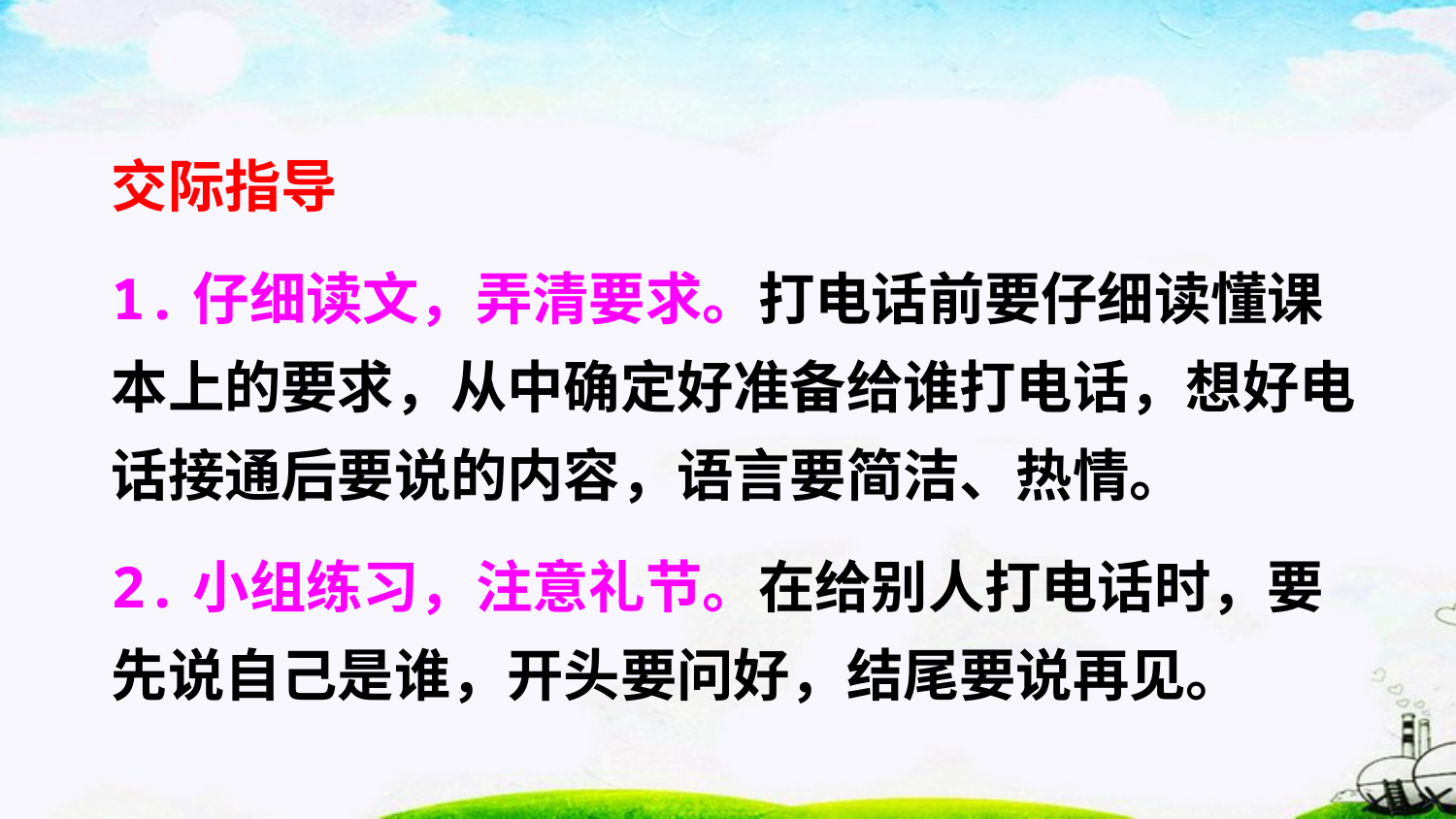

交际指导
1.仔细读文，弄清要求。打电话前要仔细读懂课本上的要求，从中确定好准备给谁打电话，想好电话接通后要说的内容，语言要简洁、热情。
2.小组练习，注意礼节。在给别人打电话时，要先说自己是谁，开头要问好，结尾要说再见。